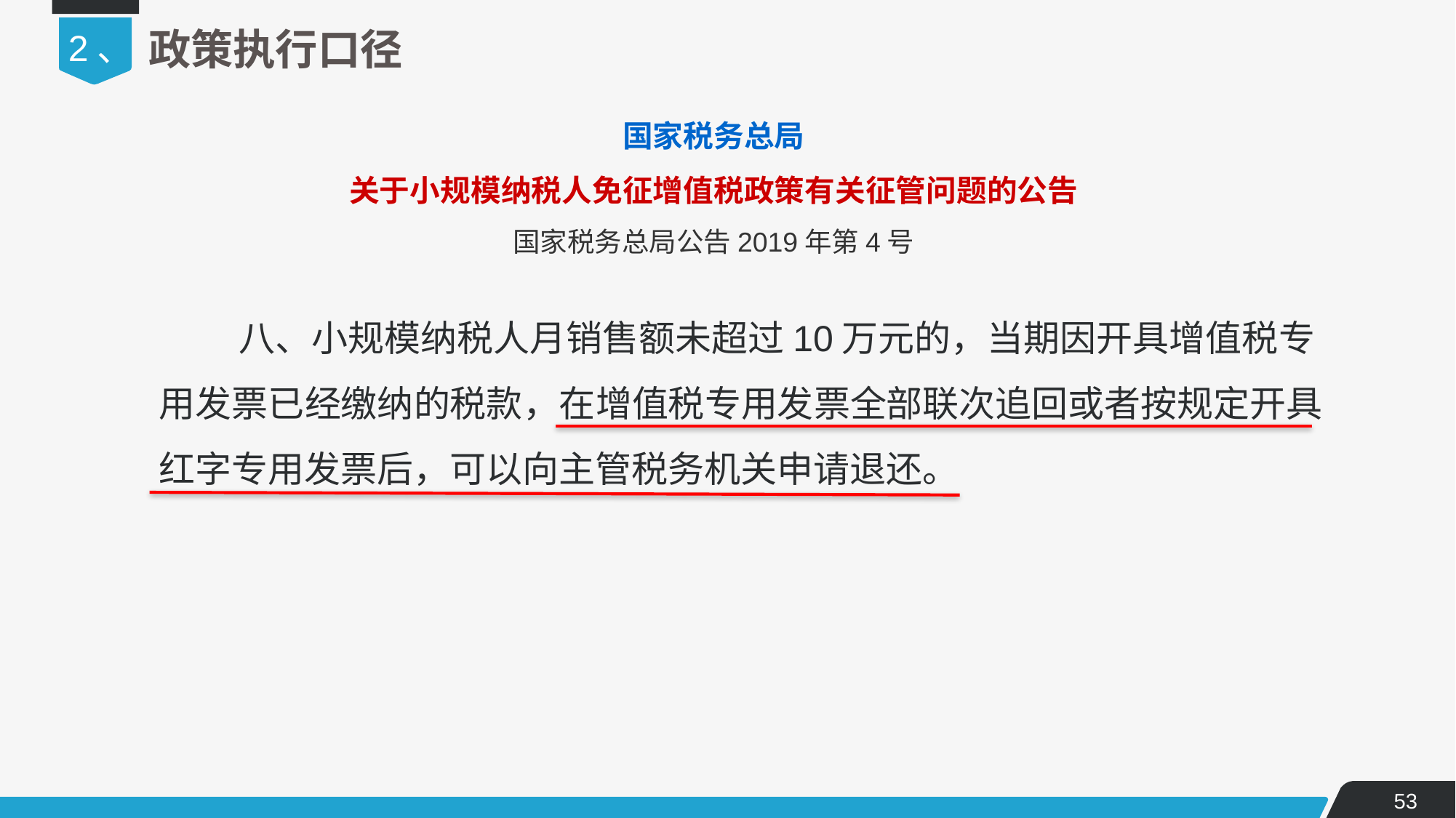

2、
政策执行口径
国家税务总局
关于小规模纳税人免征增值税政策有关征管问题的公告
国家税务总局公告2019年第4号
  八、小规模纳税人月销售额未超过10万元的，当期因开具增值税专用发票已经缴纳的税款，在增值税专用发票全部联次追回或者按规定开具红字专用发票后，可以向主管税务机关申请退还。